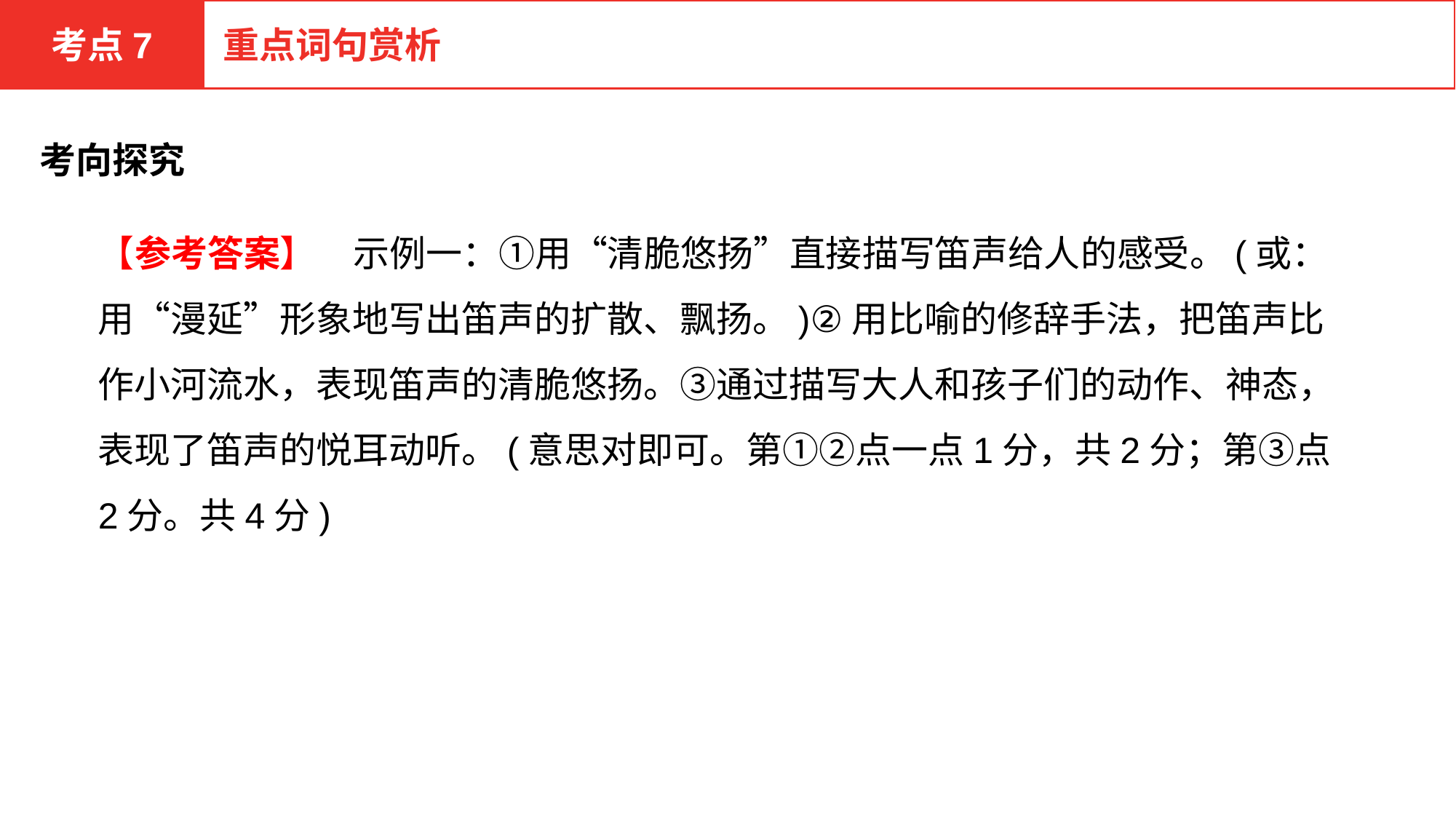

考点7
重点词句赏析
考向探究

【参考答案】　示例一：①用“清脆悠扬”直接描写笛声给人的感受。(或：用“漫延”形象地写出笛声的扩散、飘扬。)②用比喻的修辞手法，把笛声比作小河流水，表现笛声的清脆悠扬。③通过描写大人和孩子们的动作、神态，表现了笛声的悦耳动听。(意思对即可。第①②点一点1分，共2分；第③点2分。共4分)